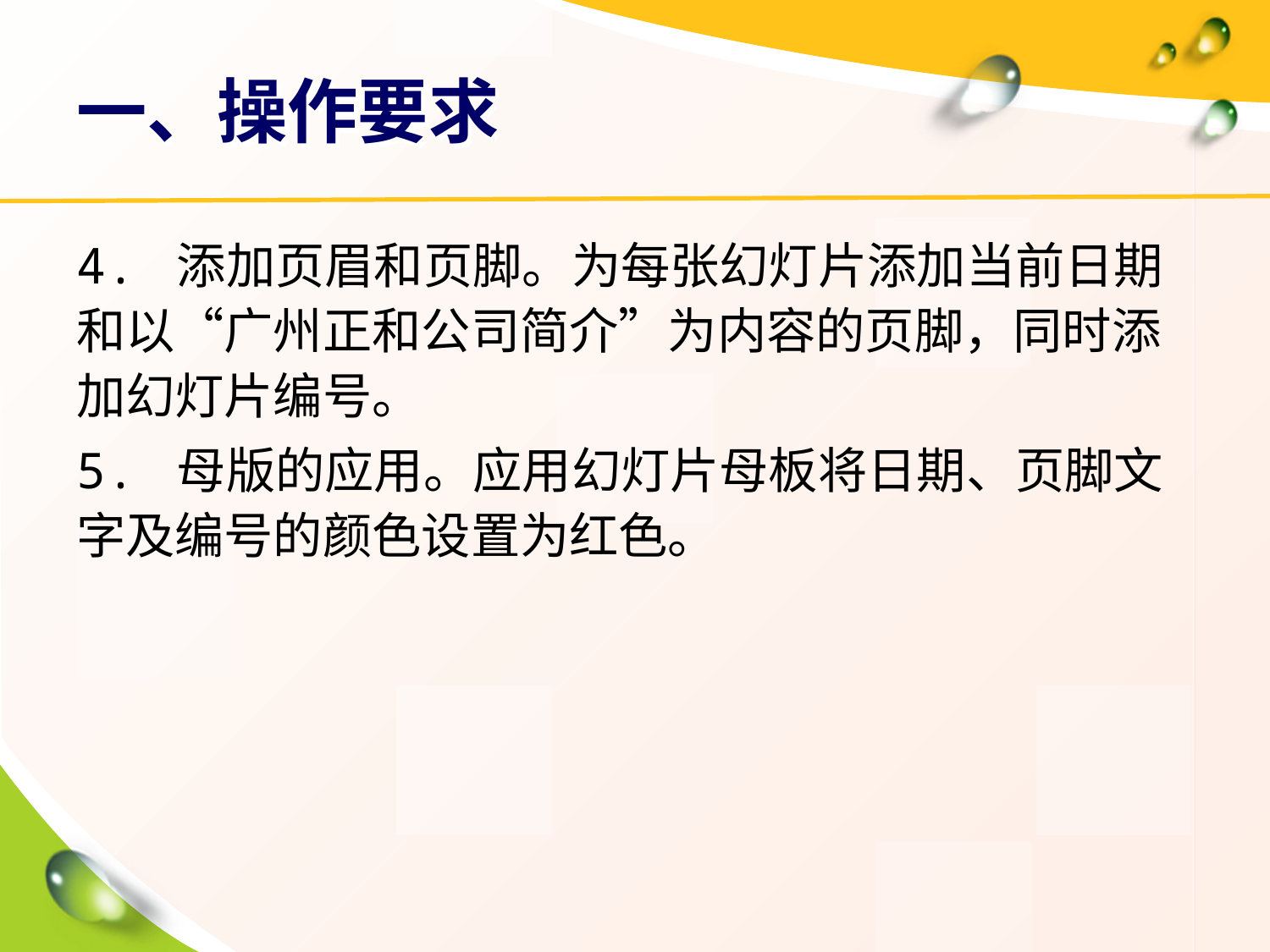

# 一、操作要求
4. 添加页眉和页脚。为每张幻灯片添加当前日期和以“广州正和公司简介”为内容的页脚，同时添加幻灯片编号。
5. 母版的应用。应用幻灯片母板将日期、页脚文字及编号的颜色设置为红色。